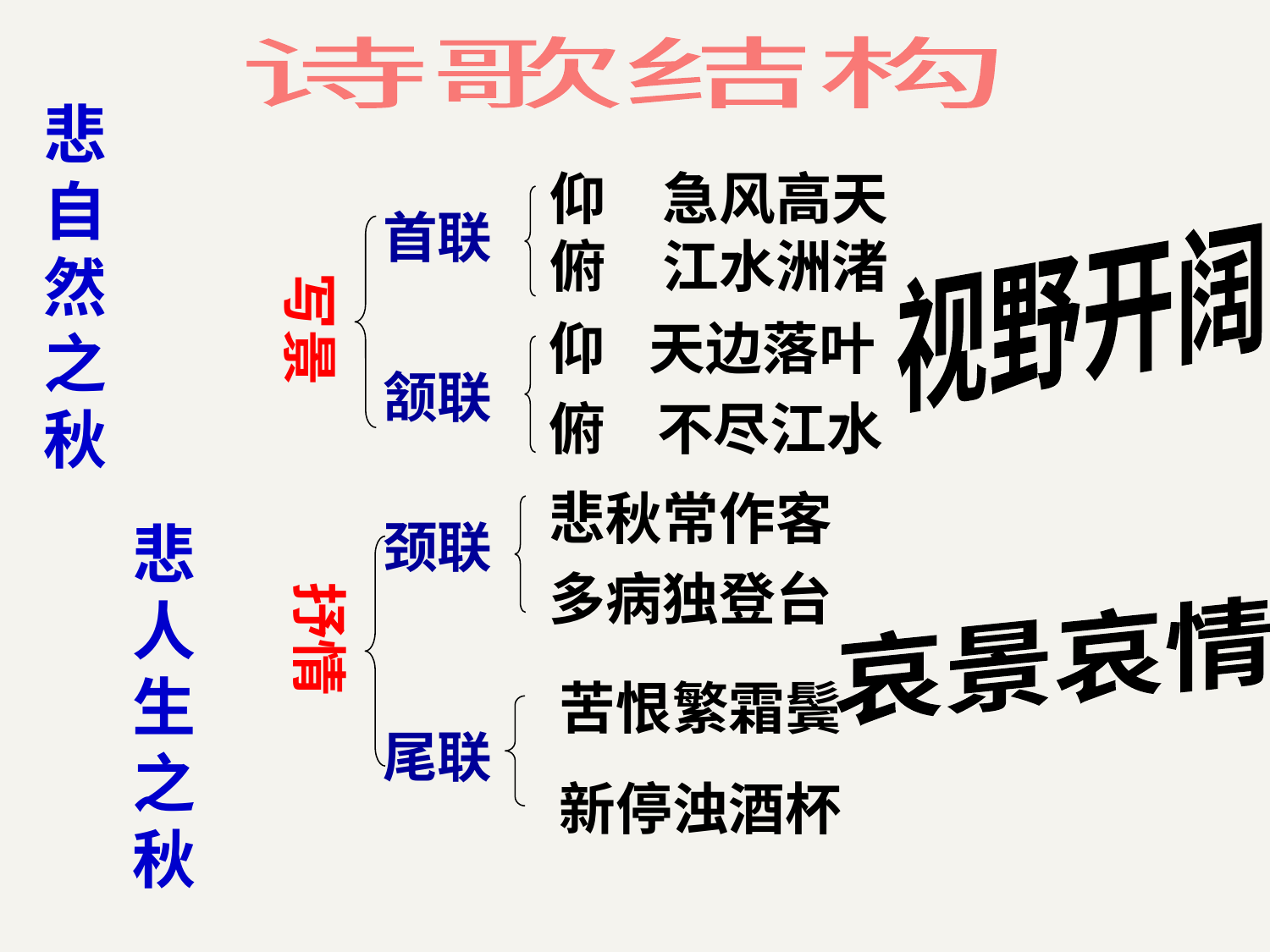

诗歌结构
悲
自
然
之
秋
仰　急风高天
俯　江水洲渚

首联

视野开阔
写景
仰
天边落叶

颔联
俯
不尽江水
悲秋常作客

颈联
悲
人
生
之
秋

多病独登台
抒情
哀景哀情

苦恨繁霜鬓

尾联
新停浊酒杯